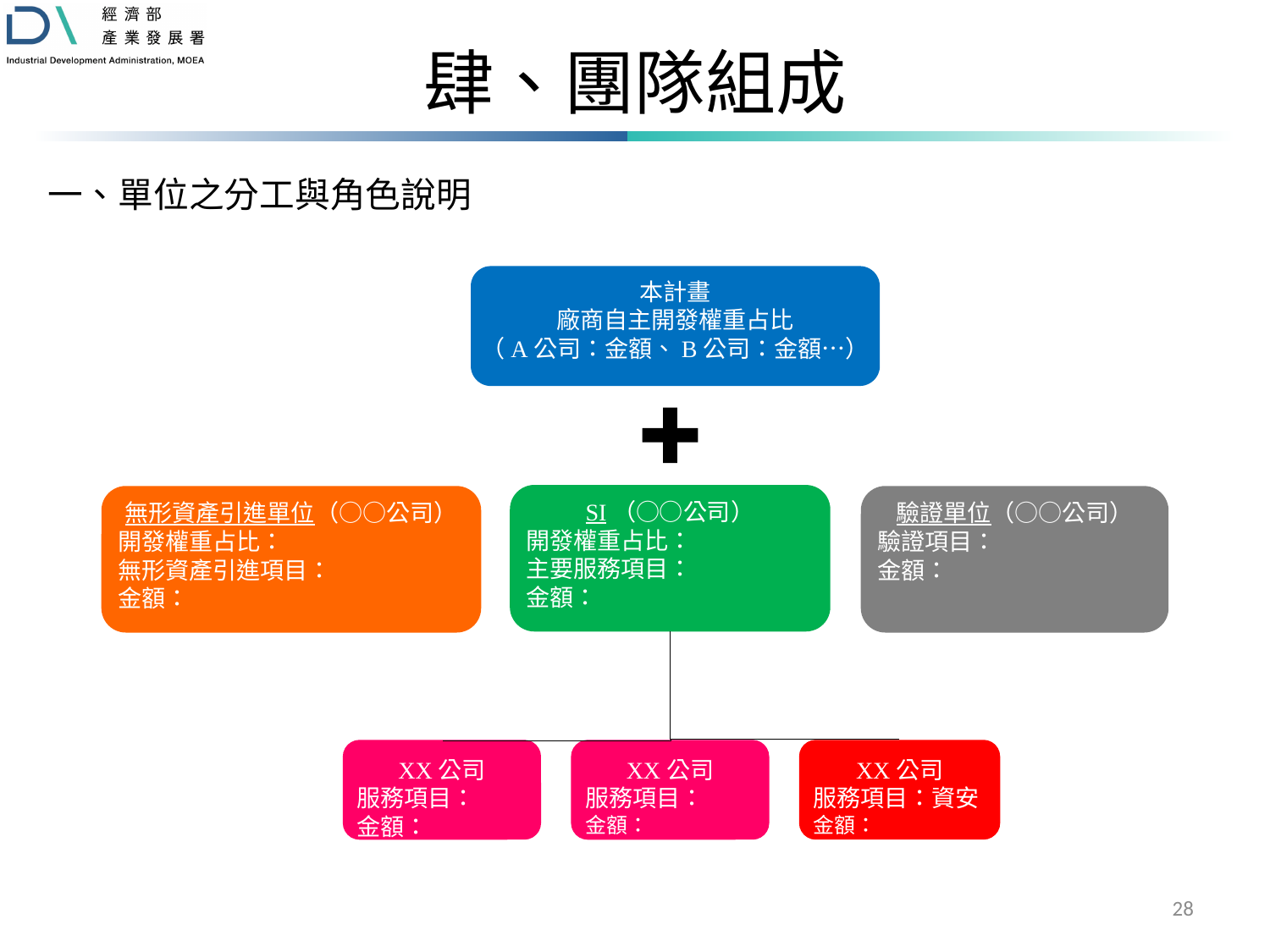

# 肆、團隊組成
一、單位之分工與角色說明
本計畫
廠商自主開發權重占比
（A公司：金額、B公司：金額…）

SI（○○公司）
開發權重占比：
主要服務項目：
金額：
無形資產引進單位（○○公司）
開發權重占比：
無形資產引進項目：
金額：
驗證單位（○○公司）
驗證項目：
金額：
XX公司
服務項目：資安
金額：
XX公司
服務項目：
金額：
XX公司
服務項目：
金額：
28